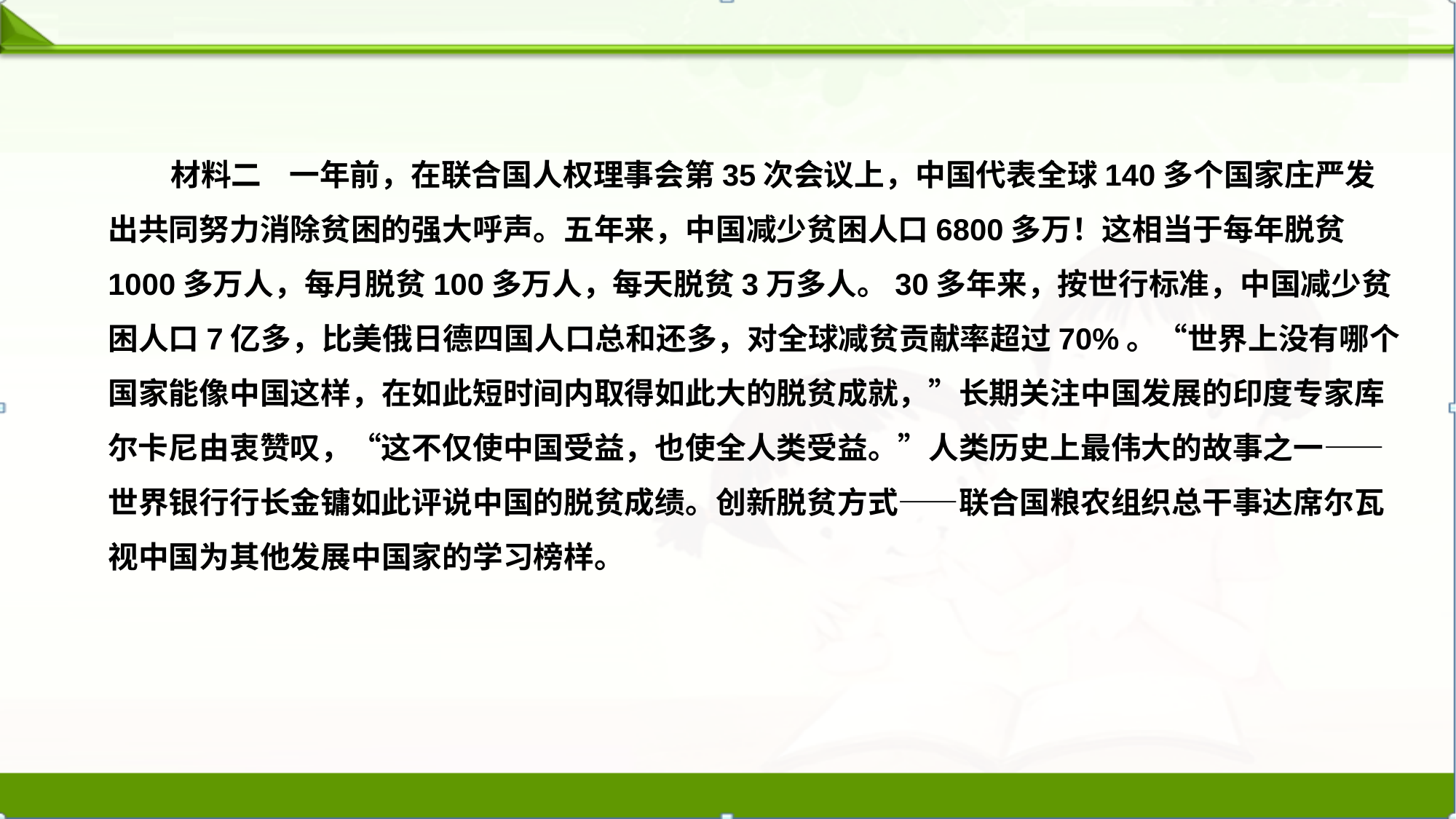

材料二    一年前，在联合国人权理事会第35次会议上，中国代表全球140多个国家庄严发出共同努力消除贫困的强大呼声。五年来，中国减少贫困人口6800多万！这相当于每年脱贫1000多万人，每月脱贫100多万人，每天脱贫3万多人。30多年来，按世行标准，中国减少贫困人口7亿多，比美俄日德四国人口总和还多，对全球减贫贡献率超过70%。“世界上没有哪个国家能像中国这样，在如此短时间内取得如此大的脱贫成就，”长期关注中国发展的印度专家库尔卡尼由衷赞叹，“这不仅使中国受益，也使全人类受益。”人类历史上最伟大的故事之一——世界银行行长金镛如此评说中国的脱贫成绩。创新脱贫方式——联合国粮农组织总干事达席尔瓦视中国为其他发展中国家的学习榜样。